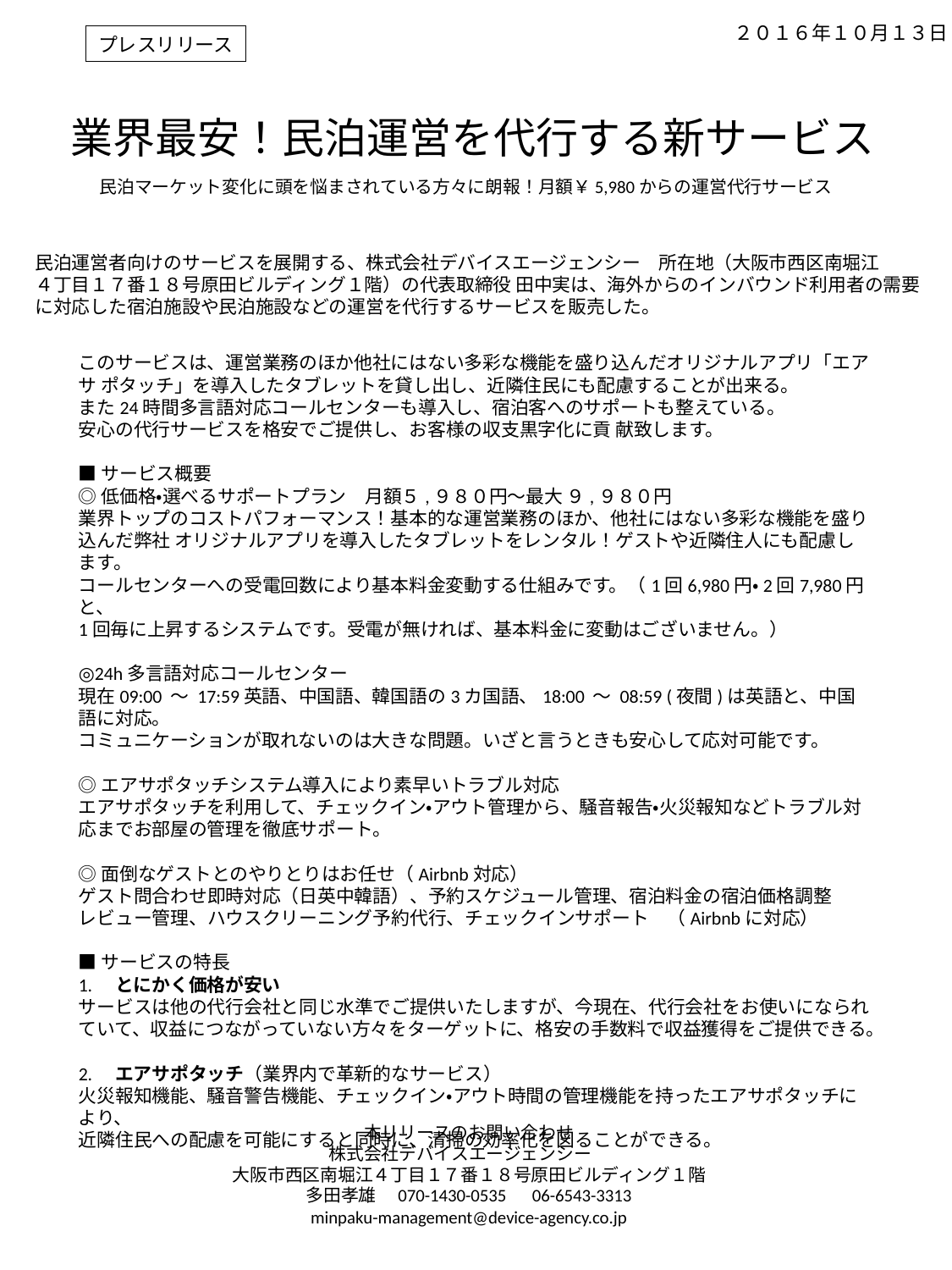

２０１６年１０月１３日
プレスリリース
業界最安！民泊運営を代行する新サービス
民泊マーケット変化に頭を悩まされている方々に朗報！月額￥5,980からの運営代行サービス

民泊運営者向けのサービスを展開する、株式会社デバイスエージェンシー　所在地（大阪市西区南堀江
４丁目１７番１８号原田ビルディング１階）の代表取締役 田中実は、海外からのインバウンド利用者の需要
に対応した宿泊施設や民泊施設などの運営を代行するサービスを販売した。
このサービスは、運営業務のほか他社にはない多彩な機能を盛り込んだオリジナルアプリ「エアサ ポタッチ」を導入したタブレットを貸し出し、近隣住民にも配慮することが出来る。
また24時間多言語対応コールセンターも導入し、宿泊客へのサポートも整えている。
安心の代行サービスを格安でご提供し、お客様の収支黒字化に貢 献致します。

■サービス概要
◎低価格・選べるサポートプラン　月額５,９８０円～最大 ９,９８０円
業界トップのコストパフォーマンス！基本的な運営業務のほか、他社にはない多彩な機能を盛り込んだ弊社 オリジナルアプリを導入したタブレットをレンタル！ゲストや近隣住人にも配慮します。
コールセンターへの受電回数により基本料金変動する仕組みです。（1回6,980円・2回7,980円と、
1回毎に上昇するシステムです。受電が無ければ、基本料金に変動はございません。）

◎24h多言語対応コールセンター
現在09:00 〜 17:59英語、中国語、韓国語の3カ国語、18:00 〜 08:59 (夜間)は英語と、中国語に対応。
コミュニケーションが取れないのは大きな問題。いざと言うときも安心して応対可能です。

◎エアサポタッチシステム導入により素早いトラブル対応
エアサポタッチを利用して、チェックイン・アウト管理から、騒音報告・火災報知などトラブル対応までお部屋の管理を徹底サポート。

◎面倒なゲストとのやりとりはお任せ（Airbnb対応）
ゲスト問合わせ即時対応（日英中韓語）、予約スケジュール管理、宿泊料金の宿泊価格調整
レビュー管理、ハウスクリーニング予約代行、チェックインサポート　（Airbnbに対応）

■サービスの特長
1.　とにかく価格が安い
サービスは他の代行会社と同じ水準でご提供いたしますが、今現在、代行会社をお使いになられていて、収益につながっていない方々をターゲットに、格安の手数料で収益獲得をご提供できる。

2.　エアサポタッチ（業界内で革新的なサービス）
火災報知機能、騒音警告機能、チェックイン・アウト時間の管理機能を持ったエアサポタッチにより、
近隣住民への配慮を可能にすると同時に、清掃の効率化を図ることができる。
本リリースのお問い合わせ
株式会社デバイスエージェンシー
大阪市西区南堀江４丁目１７番１８号原田ビルディング１階
多田孝雄　070-1430-0535　06-6543-3313
minpaku-management@device-agency.co.jp